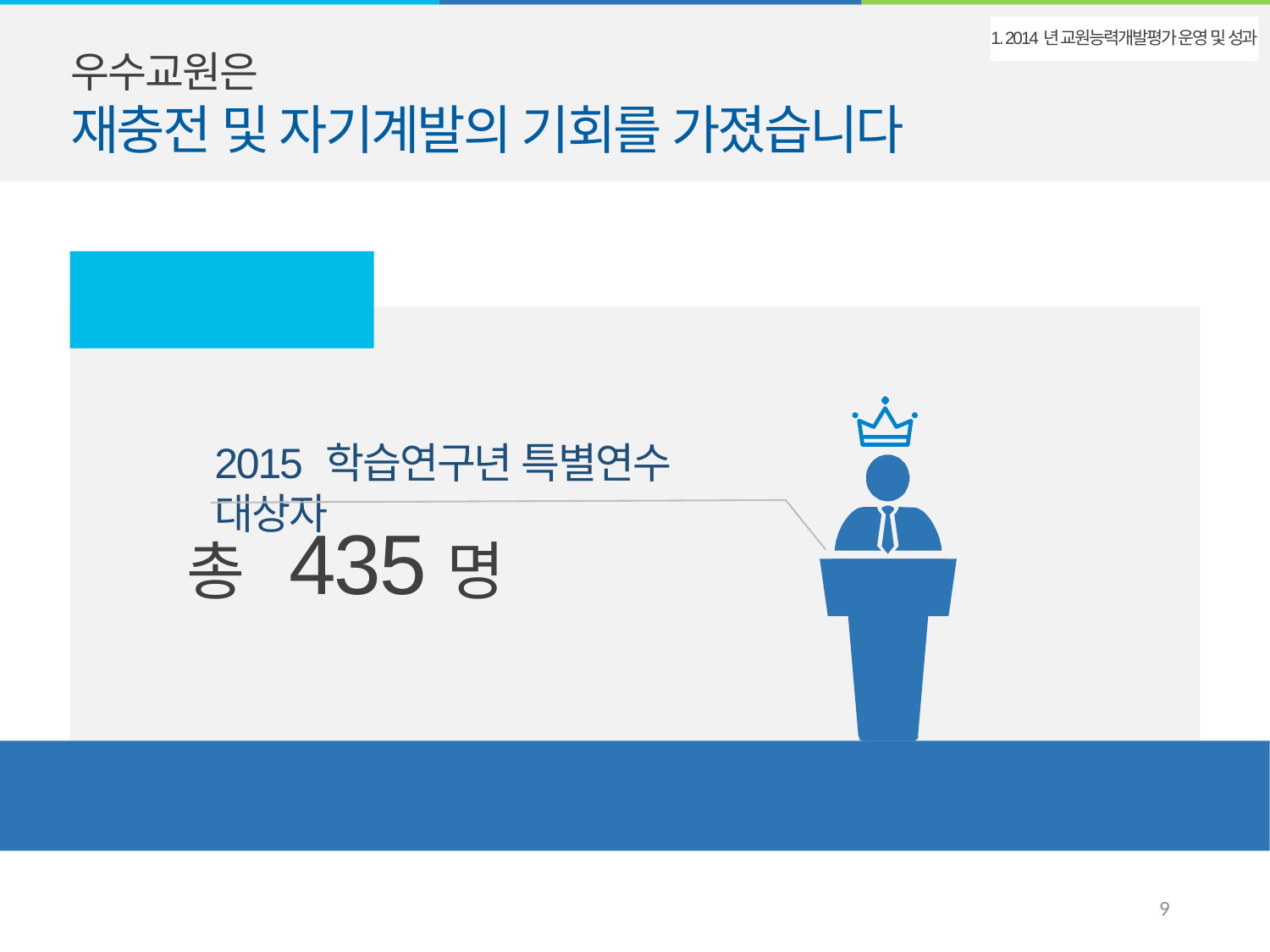

우수교원은
재충전 및 자기계발의 기회를 가졌습니다
1. 2014년 교원능력개발평가 운영 및 성과

학습연구년 특별연수

2015 학습연구년 특별연수 대상자

총 435명

매년 우수교사가 특별연수에 참여합니다
9